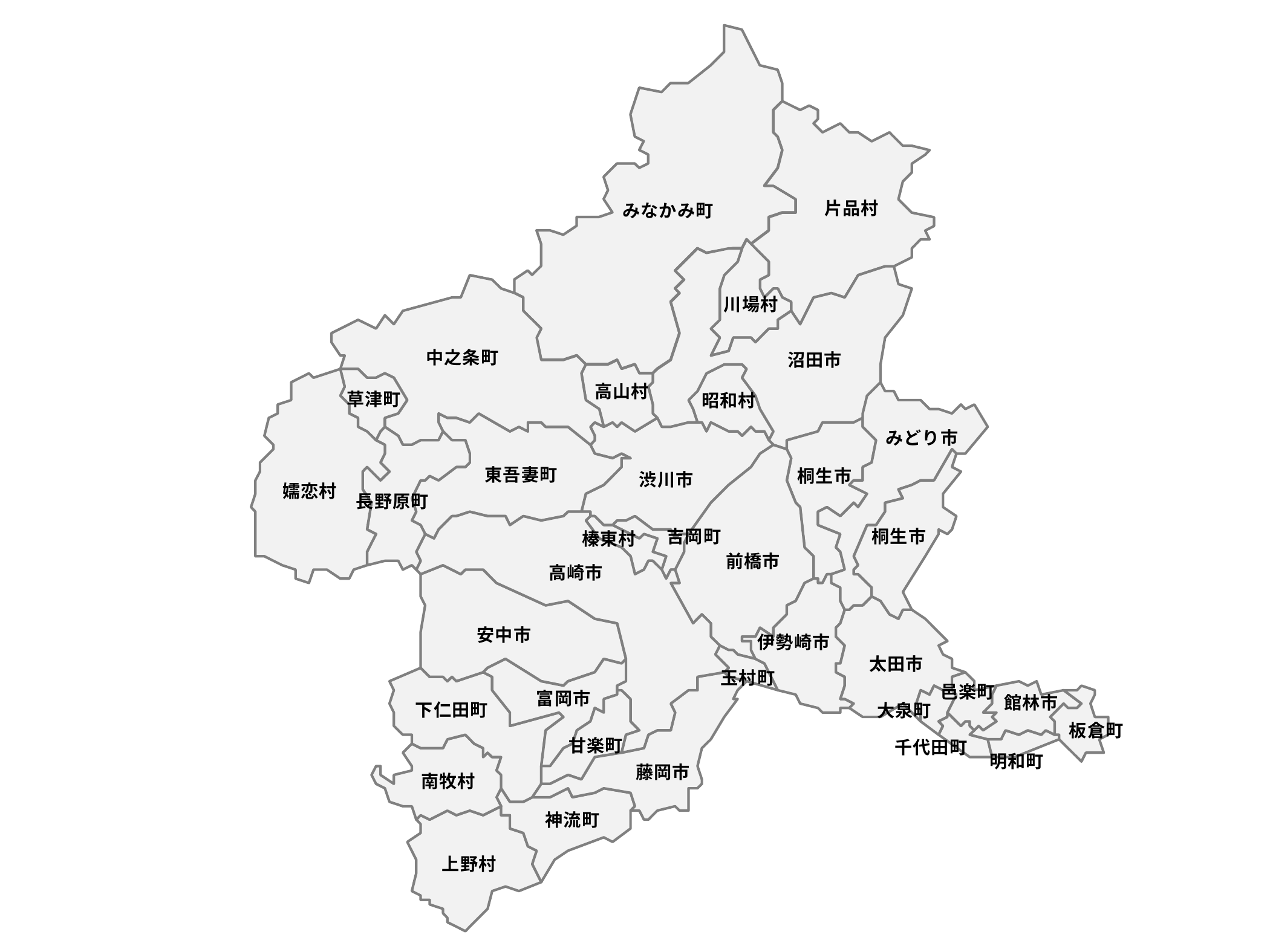

片品村
みなかみ町
川場村
中之条町
沼田市
高山村
草津町
昭和村
みどり市
東吾妻町
桐生市
渋川市
嬬恋村
長野原町
吉岡町
桐生市
榛東村
前橋市
高崎市
安中市
伊勢崎市
太田市
玉村町
邑楽町
富岡市
館林市
下仁田町
大泉町
板倉町
甘楽町
千代田町
明和町
藤岡市
南牧村
神流町
上野村